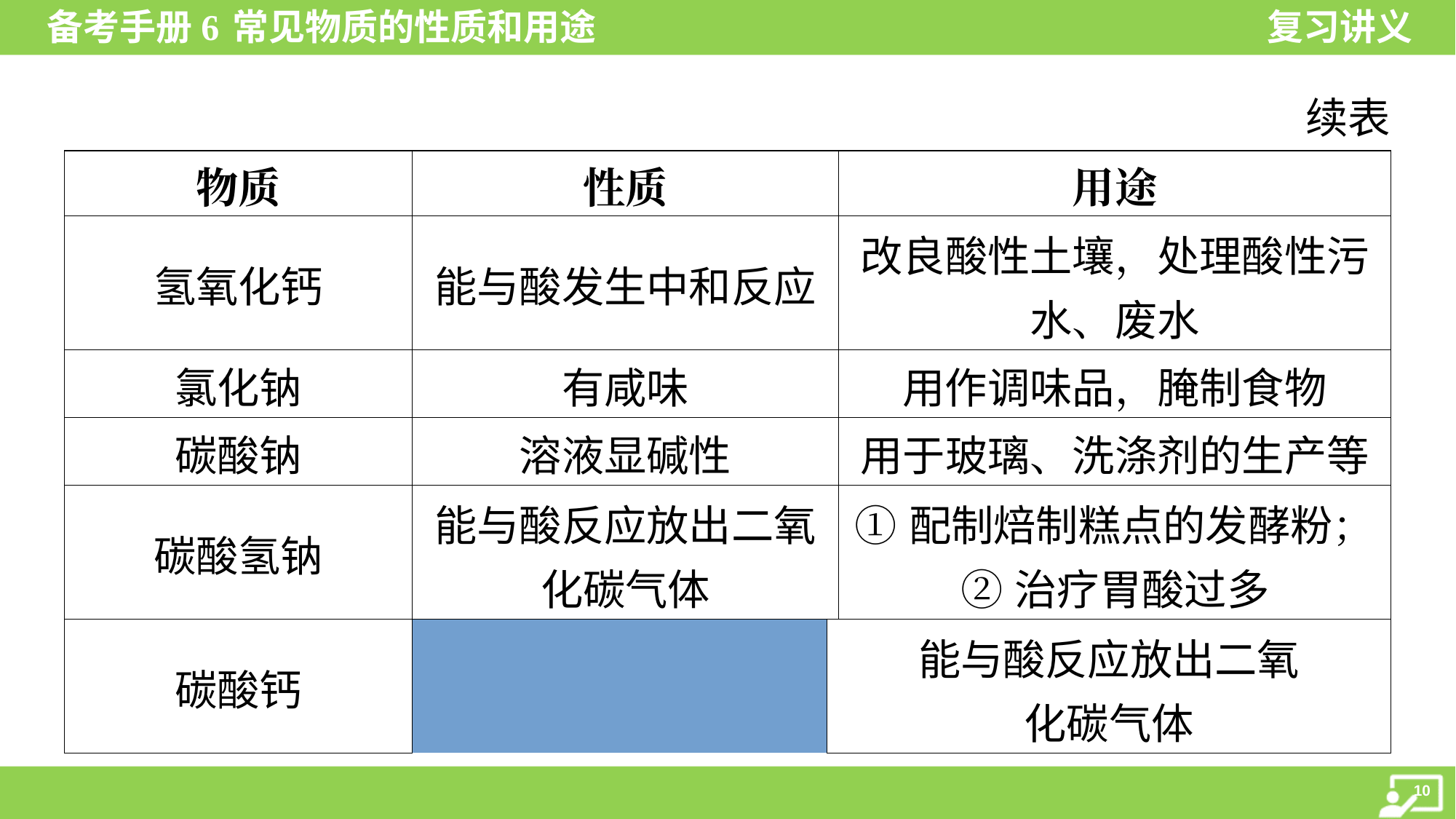

续表
| 物质 |  | 性质 |  | 用途 |
| --- | --- | --- | --- | --- |
| 氢氧化钙 |  | 能与酸发生中和反应 |  | 改良酸性土壤，处理酸性污 水、废水 |
| 氯化钠 |  | 有咸味 |  | 用作调味品，腌制食物 |
| 碳酸钠 |  | 溶液显碱性 |  | 用于玻璃、洗涤剂的生产等 |
| 碳酸氢钠 |  | 能与酸反应放出二氧 化碳气体 |  | ①配制焙制糕点的发酵粉； ②治疗胃酸过多 |
| 碳酸钙 |  | 能与酸反应放出二氧 化碳气体 |  | ①在实验室制取二氧化碳； ②用作补钙剂 |